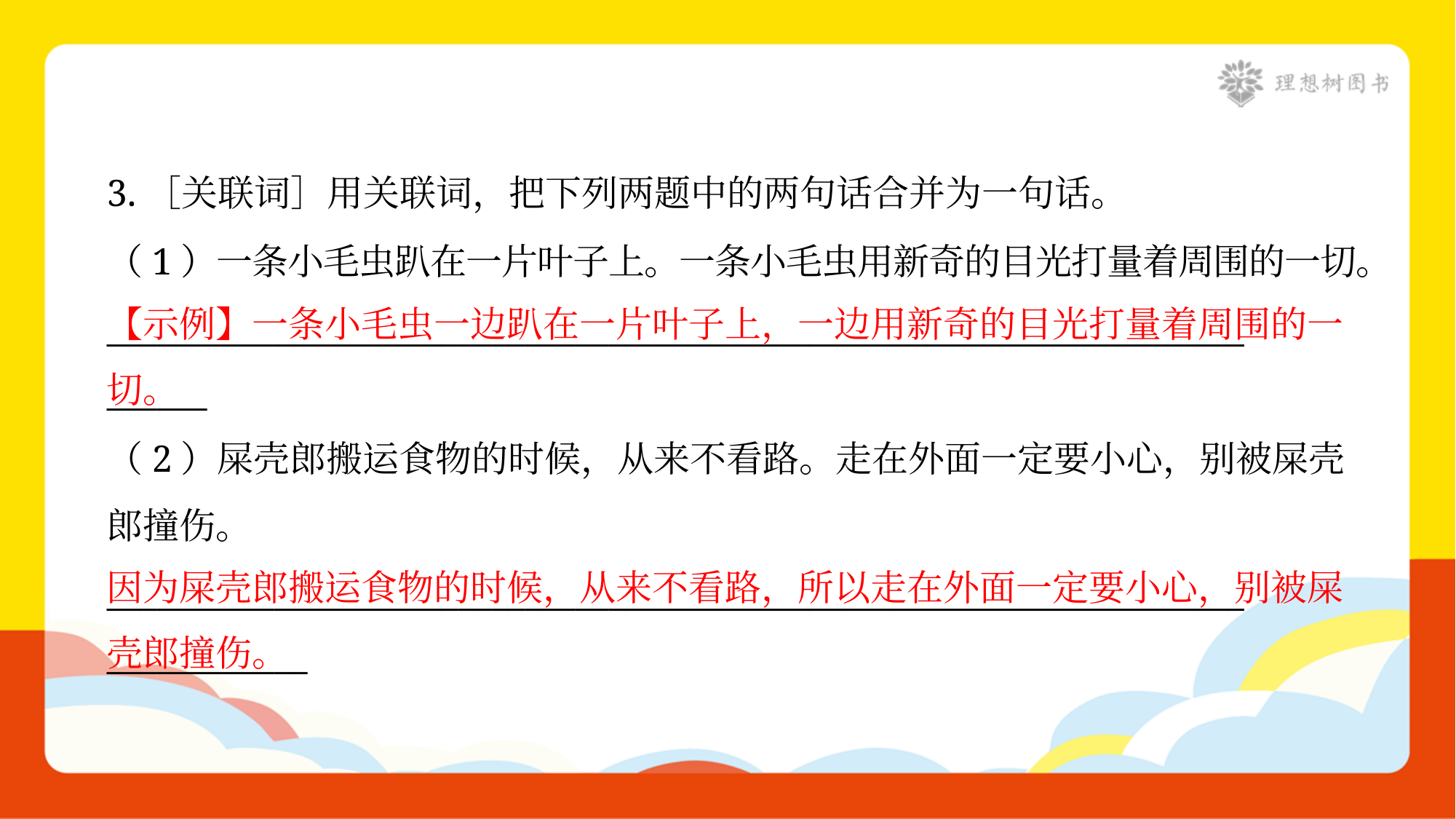

3.［关联词］用关联词，把下列两题中的两句话合并为一句话。
（1）一条小毛虫趴在一片叶子上。一条小毛虫用新奇的目光打量着周围的一切。
____________________________________________________________________
______
【示例】一条小毛虫一边趴在一片叶子上，一边用新奇的目光打量着周围的一切。
（2）屎壳郎搬运食物的时候，从来不看路。走在外面一定要小心，别被屎壳
郎撞伤。
____________________________________________________________________
____________
因为屎壳郎搬运食物的时候，从来不看路，所以走在外面一定要小心，别被屎壳郎撞伤。